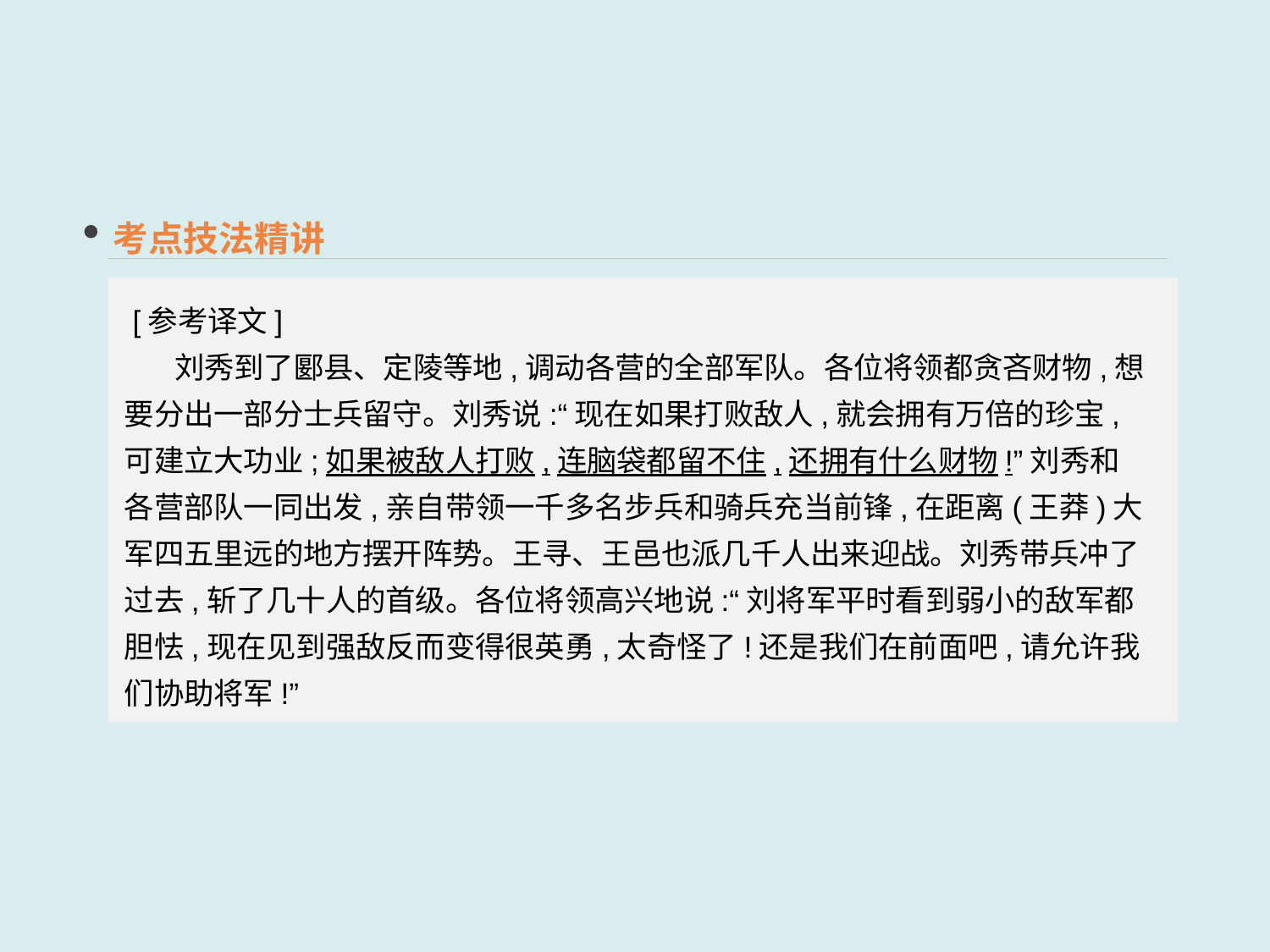

考点技法精讲

 [参考译文]
　   刘秀到了郾县、定陵等地,调动各营的全部军队。各位将领都贪吝财物,想要分出一部分士兵留守。刘秀说:“现在如果打败敌人,就会拥有万倍的珍宝,可建立大功业;如果被敌人打败,连脑袋都留不住,还拥有什么财物!”刘秀和各营部队一同出发,亲自带领一千多名步兵和骑兵充当前锋,在距离(王莽)大军四五里远的地方摆开阵势。王寻、王邑也派几千人出来迎战。刘秀带兵冲了过去,斩了几十人的首级。各位将领高兴地说:“刘将军平时看到弱小的敌军都胆怯,现在见到强敌反而变得很英勇,太奇怪了!还是我们在前面吧,请允许我们协助将军!”